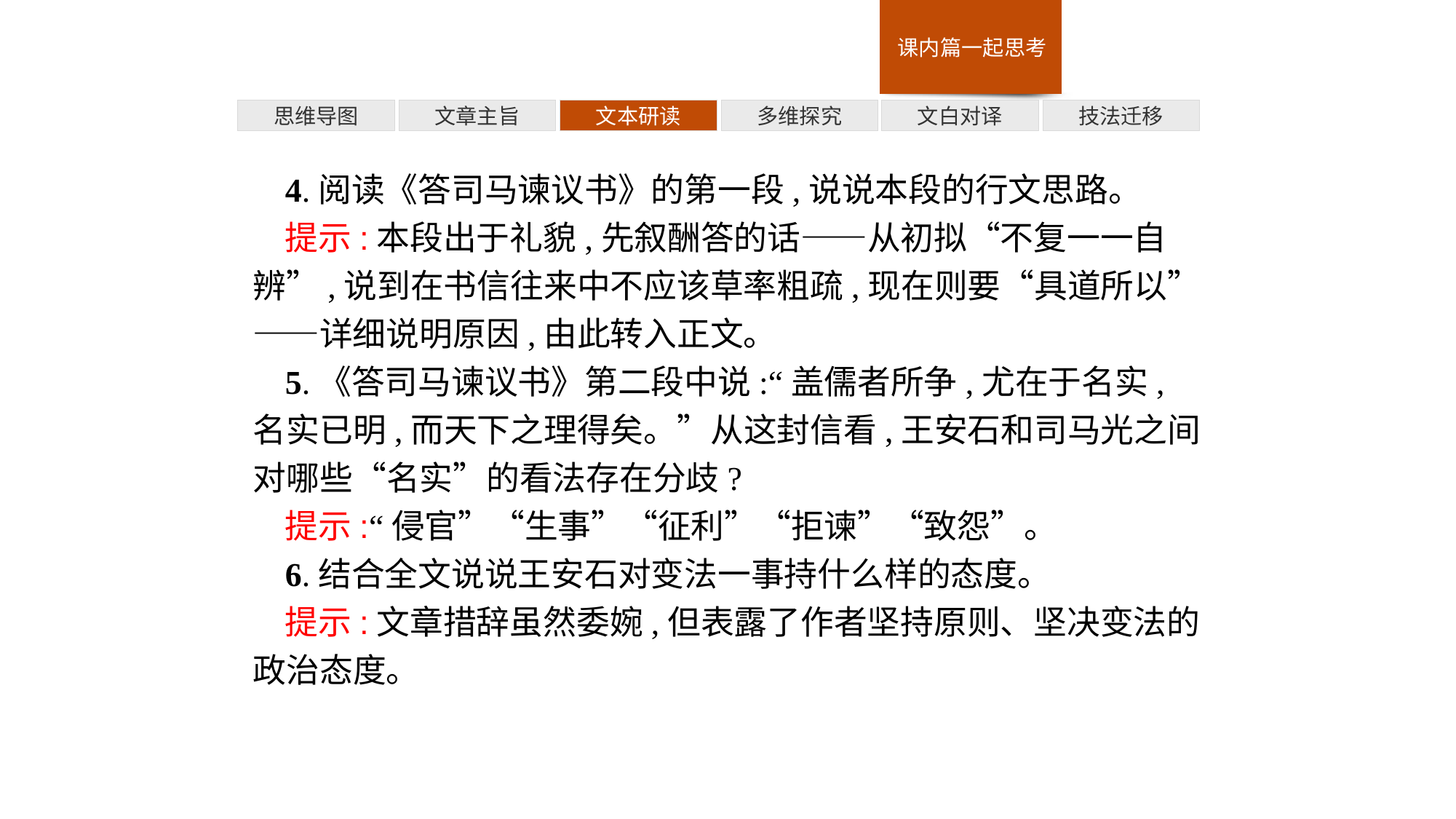

多维探究
技法迁移
思维导图
文章主旨
文本研读
文白对译
4.阅读《答司马谏议书》的第一段,说说本段的行文思路。
提示:本段出于礼貌,先叙酬答的话——从初拟“不复一一自辨”,说到在书信往来中不应该草率粗疏,现在则要“具道所以”——详细说明原因,由此转入正文。
5.《答司马谏议书》第二段中说:“盖儒者所争,尤在于名实,名实已明,而天下之理得矣。”从这封信看,王安石和司马光之间对哪些“名实”的看法存在分歧?
提示:“侵官”“生事”“征利”“拒谏”“致怨”。
6.结合全文说说王安石对变法一事持什么样的态度。
提示:文章措辞虽然委婉,但表露了作者坚持原则、坚决变法的政治态度。